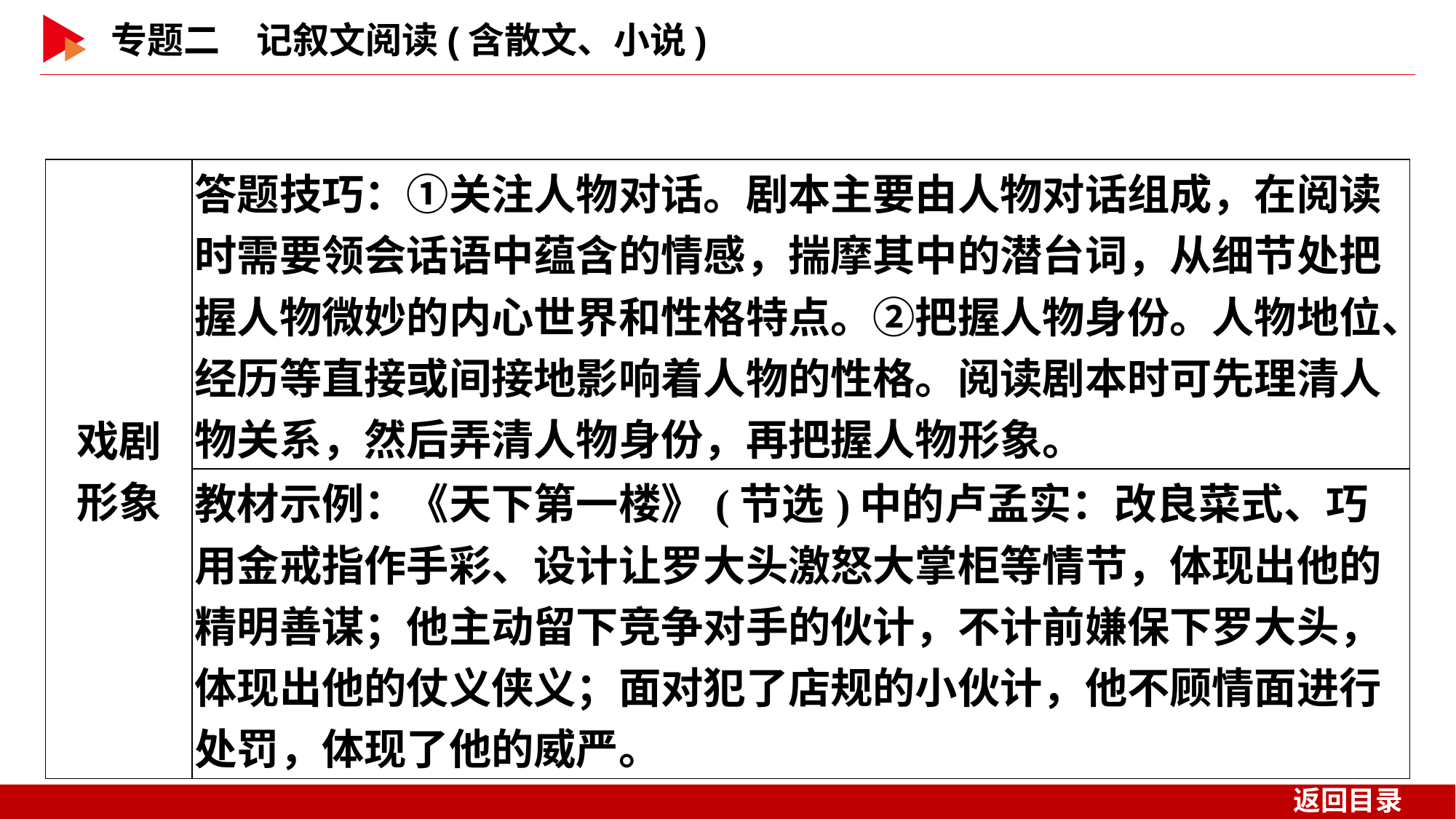

| 戏剧 形象 | 答题技巧：①关注人物对话。剧本主要由人物对话组成，在阅读时需要领会话语中蕴含的情感，揣摩其中的潜台词，从细节处把握人物微妙的内心世界和性格特点。②把握人物身份。人物地位、经历等直接或间接地影响着人物的性格。阅读剧本时可先理清人物关系，然后弄清人物身份，再把握人物形象。 |
| --- | --- |
|  | 教材示例：《天下第一楼》(节选)中的卢孟实：改良菜式、巧用金戒指作手彩、设计让罗大头激怒大掌柜等情节，体现出他的精明善谋；他主动留下竞争对手的伙计，不计前嫌保下罗大头，体现出他的仗义侠义；面对犯了店规的小伙计，他不顾情面进行处罚，体现了他的威严。 |